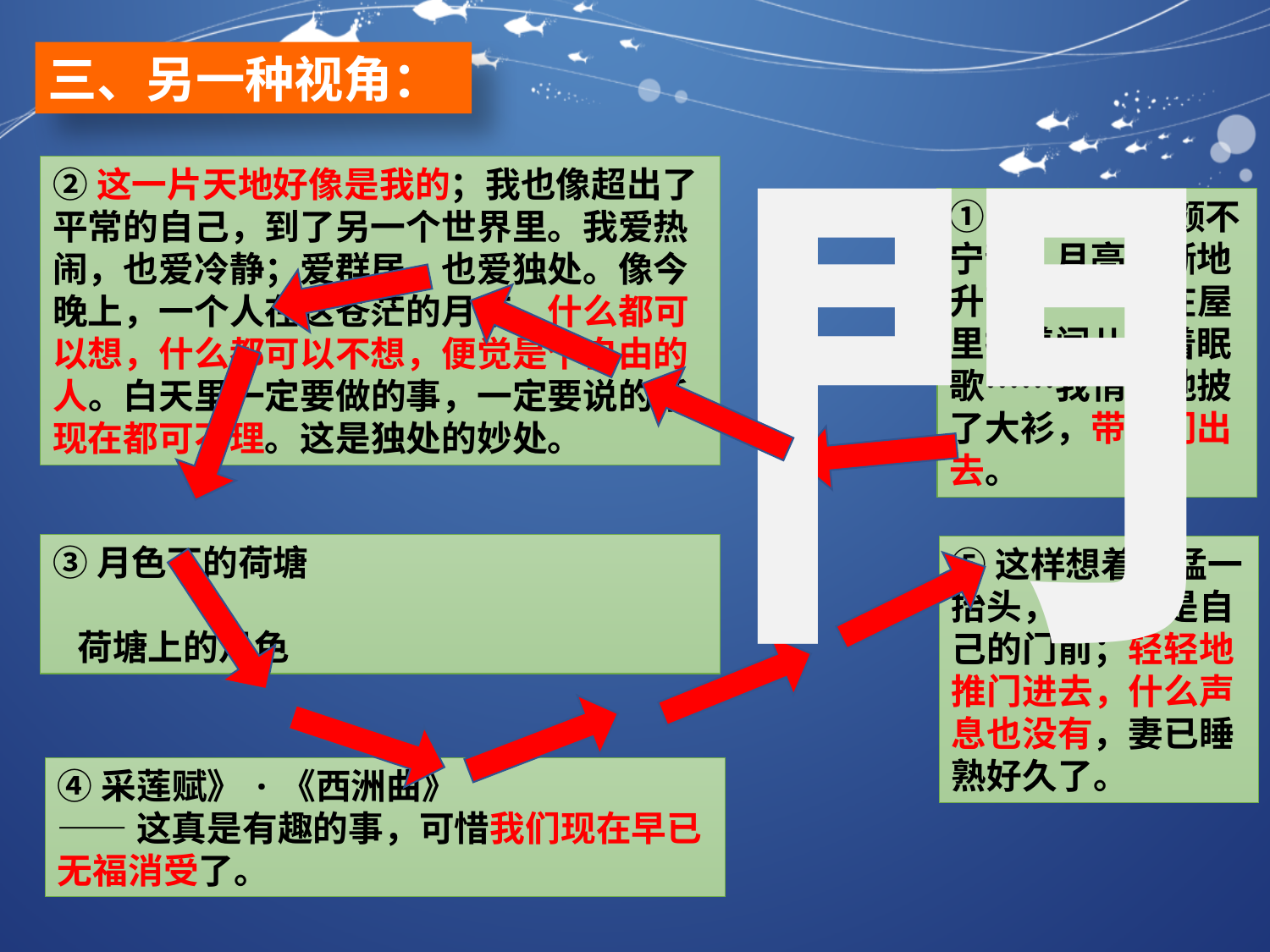

三、另一种视角：
門
②这一片天地好像是我的；我也像超出了平常的自己，到了另一个世界里。我爱热闹，也爱冷静；爱群居，也爱独处。像今晚上，一个人在这苍茫的月下，什么都可以想，什么都可以不想，便觉是个自由的人。白天里一定要做的事，一定要说的话，现在都可不理。这是独处的妙处。
①这几天心里颇不宁静。月亮渐渐地升高了……妻在屋里拍着闰儿哼着眠歌……我悄悄地披了大衫，带上门出去。

③月色下的荷塘
       +
  荷塘上的月色
⑤这样想着，猛一抬头，不觉已是自己的门前；轻轻地推门进去，什么声息也没有，妻已睡熟好久了。

④采莲赋》·《西洲曲》
——这真是有趣的事，可惜我们现在早已无福消受了。